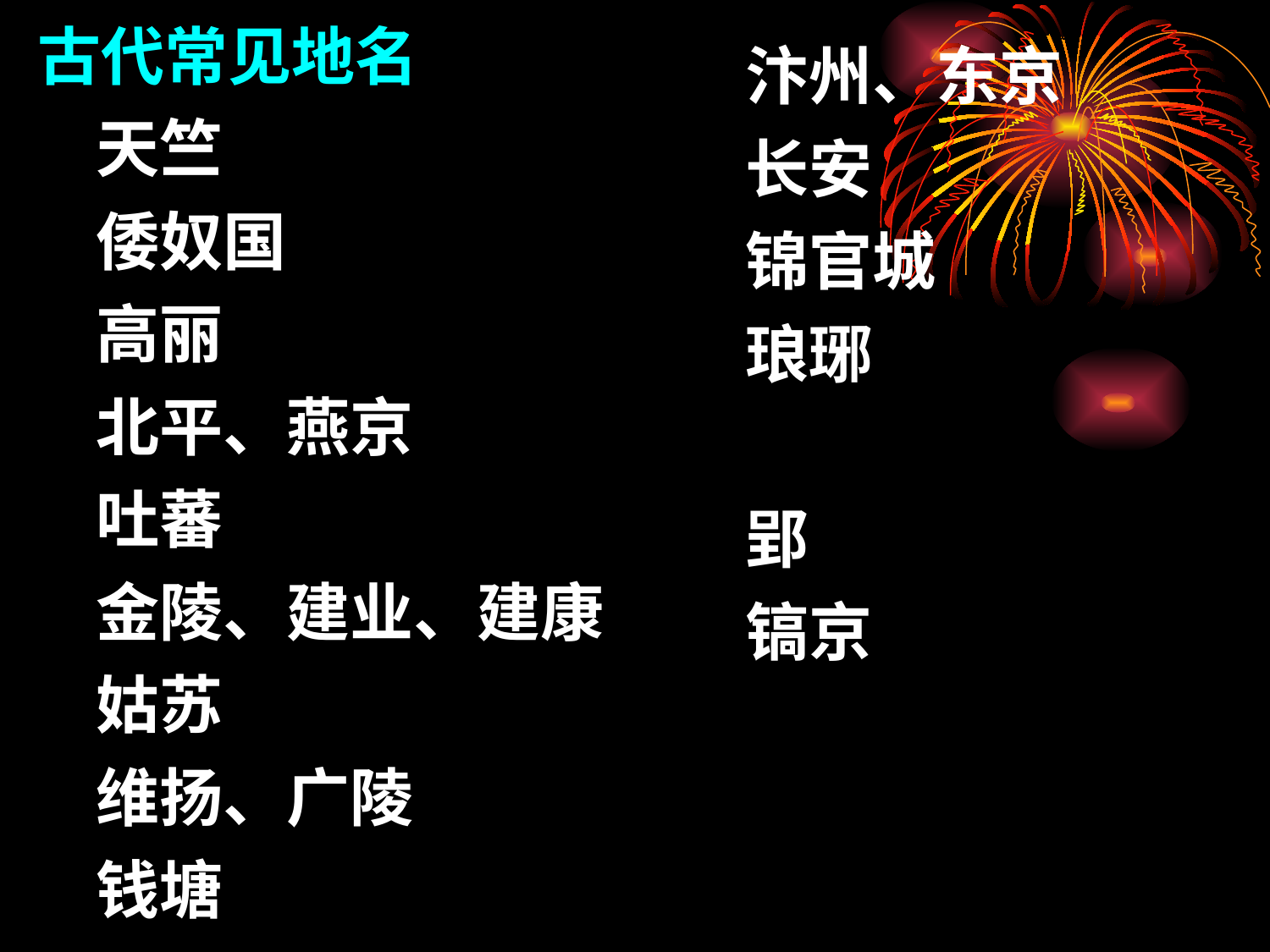

古代常见地名
   天竺
   倭奴国
   高丽
   北平、燕京
   吐蕃
   金陵、建业、建康
   姑苏
   维扬、广陵
   钱塘
   汴州、东京
   长安
   锦官城
   琅琊

   郢
   镐京